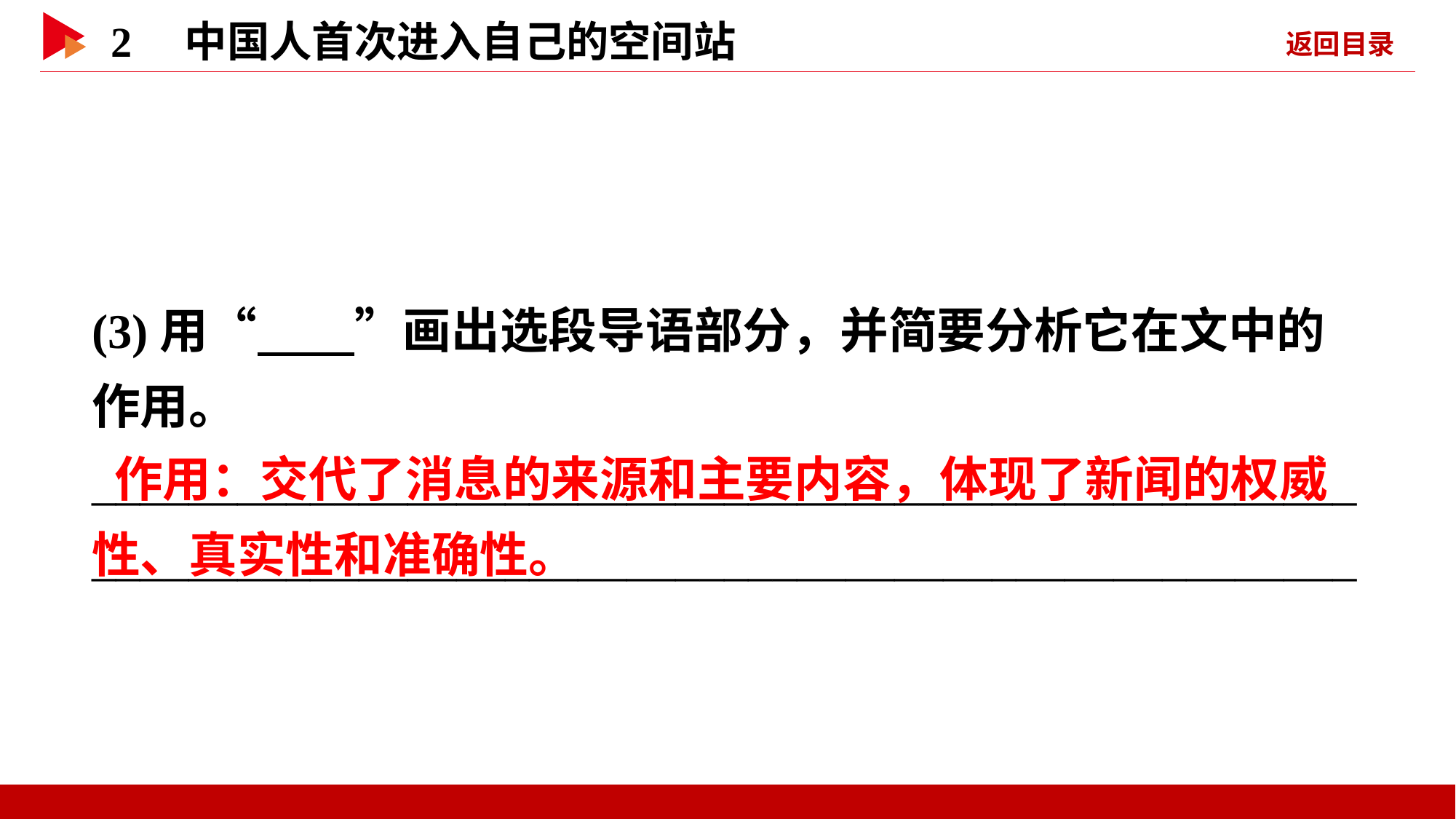

(3)用“　　”画出选段导语部分，并简要分析它在文中的作用。
________________________________________________________________________________________________________
 作用：交代了消息的来源和主要内容，体现了新闻的权威性、真实性和准确性。